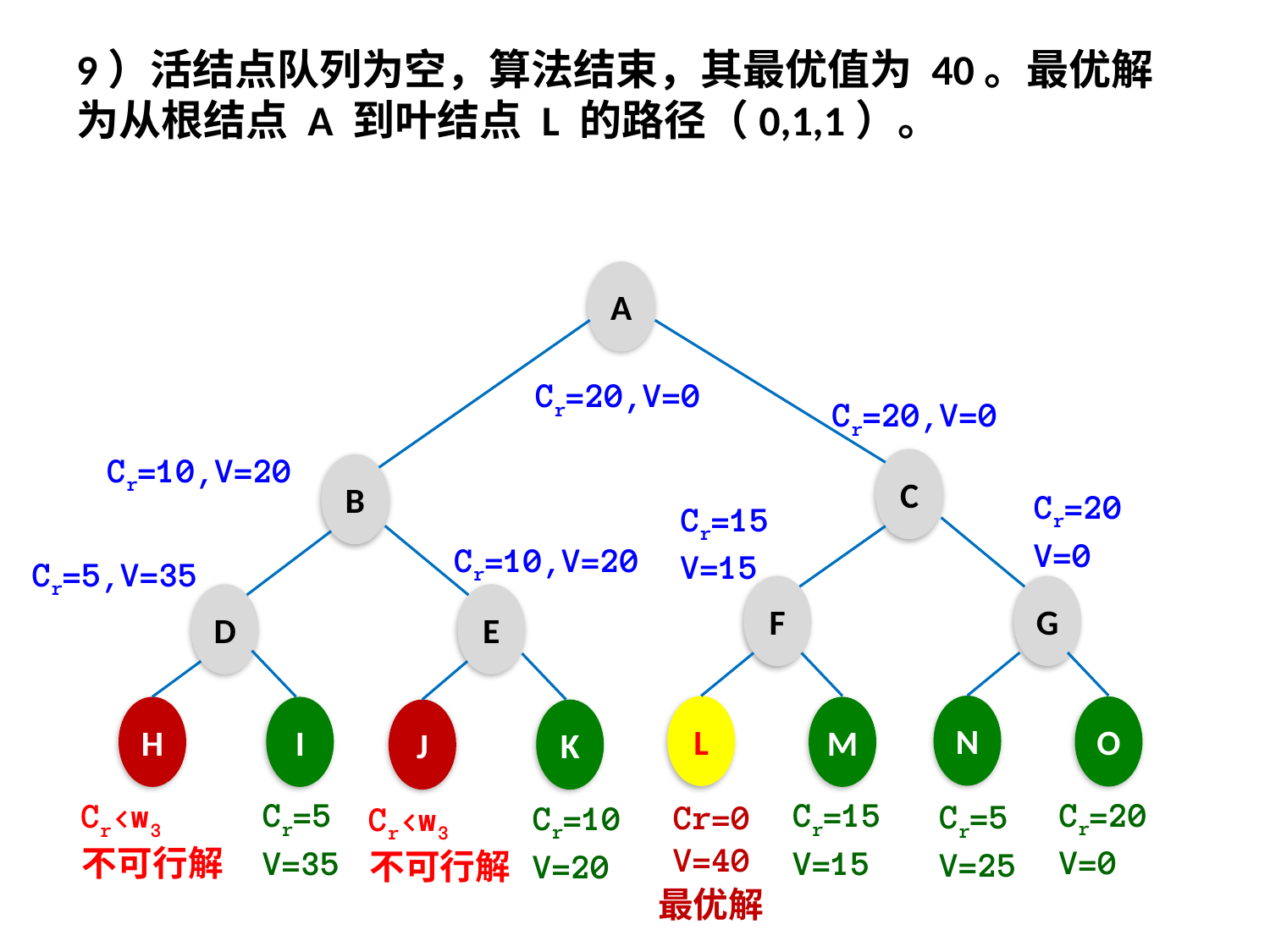

9）活结点队列为空，算法结束，其最优值为 40。最优解为从根结点 A 到叶结点 L 的路径（0,1,1）。
A
Cr=20,V=0
Cr=20,V=0
Cr=10,V=20
C
B
Cr=20
V=0
Cr=15
V=15
Cr=10,V=20
Cr=5,V=35
F
G
D
E
N
L
O
H
I
M
J
K
Cr=20
V=0
Cr=15
V=15
Cr=5
V=35
Cr<w3
不可行解
Cr=5
V=25
Cr=0
V=40
Cr=10
V=20
Cr<w3
不可行解
最优解